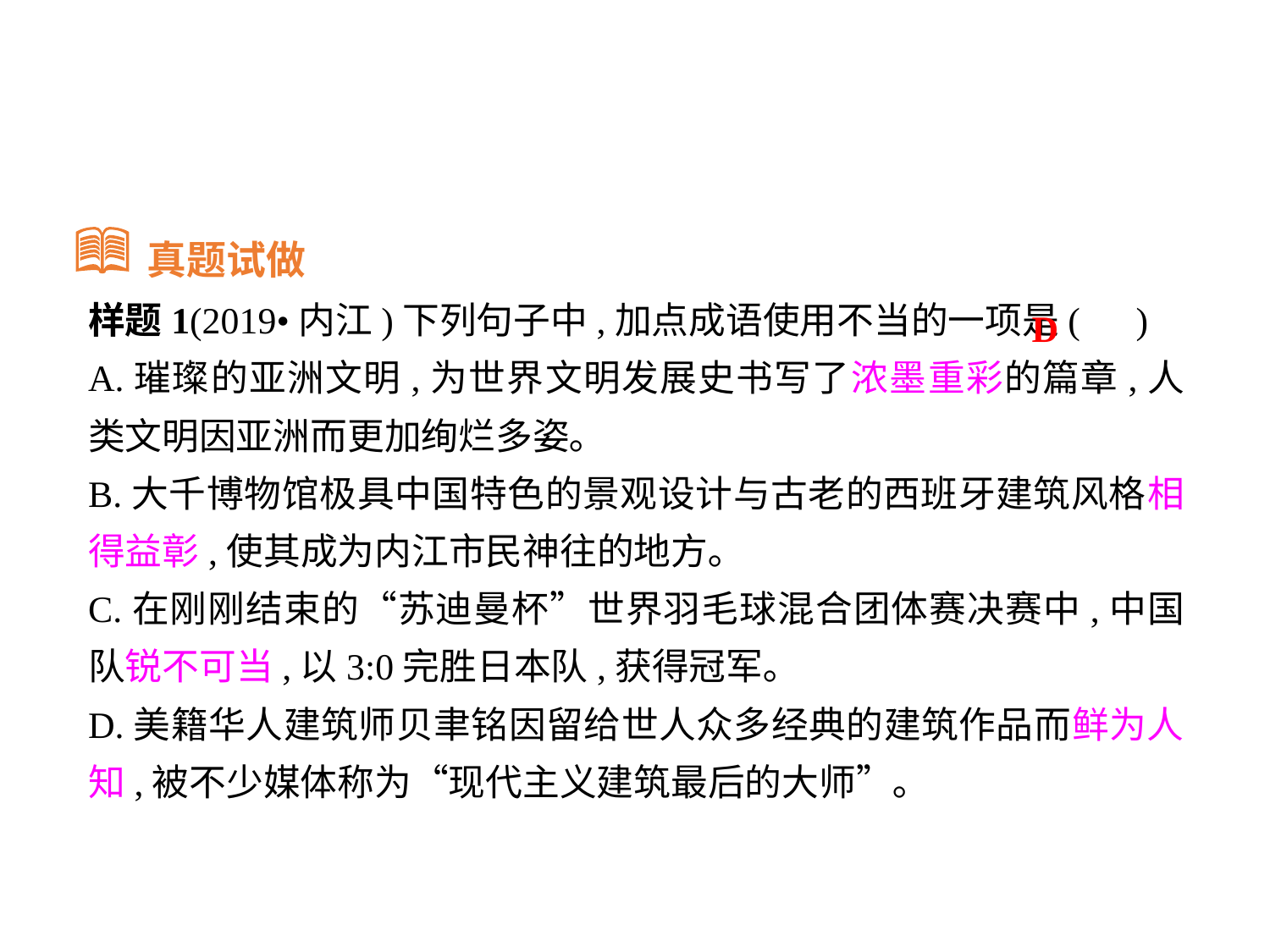

真题试做

样题1(2019•内江)下列句子中,加点成语使用不当的一项是(      )
A.璀璨的亚洲文明,为世界文明发展史书写了浓墨重彩的篇章,人类文明因亚洲而更加绚烂多姿｡
B.大千博物馆极具中国特色的景观设计与古老的西班牙建筑风格相得益彰,使其成为内江市民神往的地方｡
C.在刚刚结束的“苏迪曼杯”世界羽毛球混合团体赛决赛中,中国队锐不可当,以3:0完胜日本队,获得冠军｡
D.美籍华人建筑师贝聿铭因留给世人众多经典的建筑作品而鲜为人知,被不少媒体称为“现代主义建筑最后的大师”｡
D